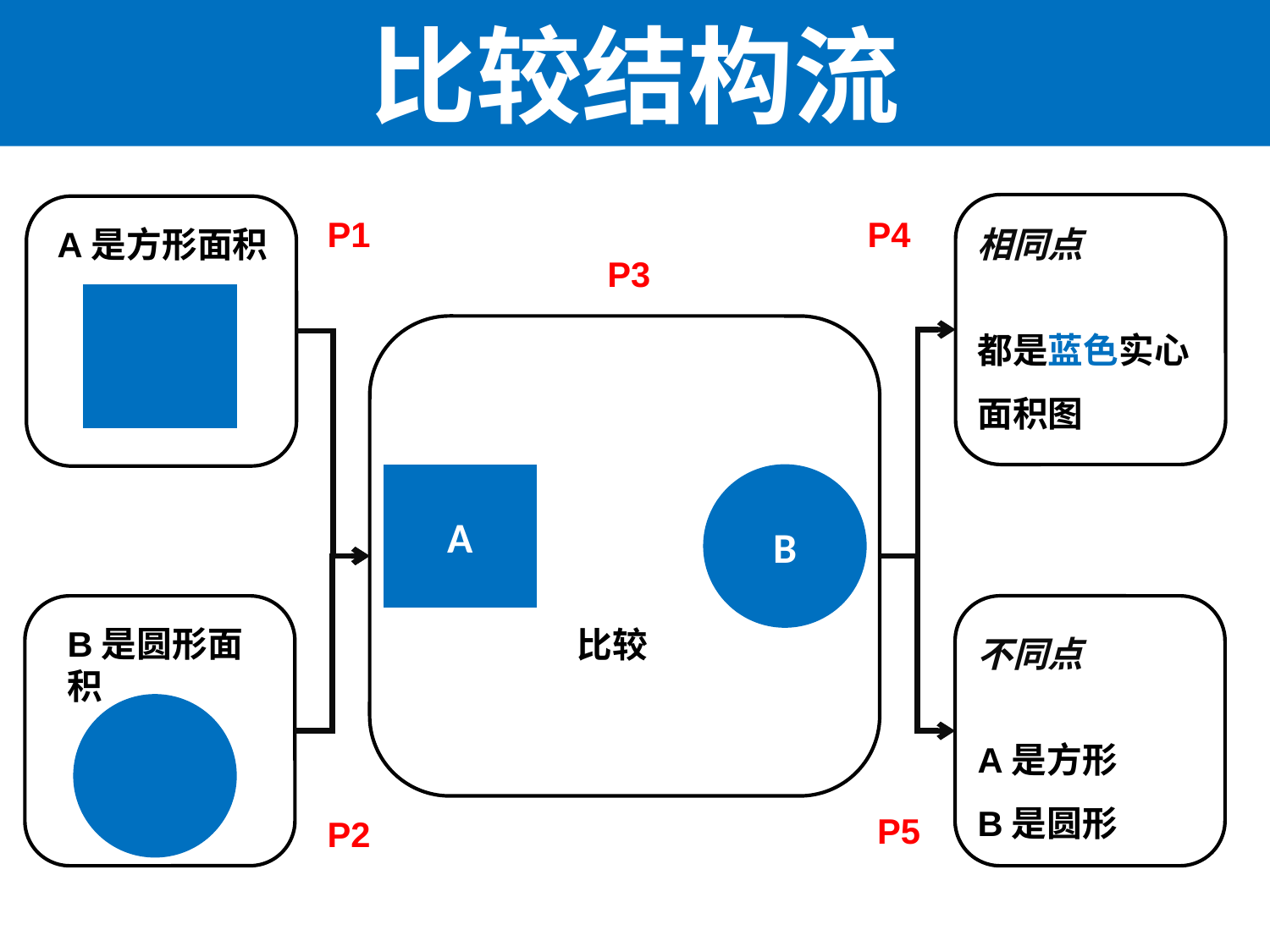

比较结构流

相同点

都是蓝色实心面积图

A是方形面积

P1
P4
P3

B
A

比较

B是圆形面积

不同点

A是方形
B是圆形
P5
P2